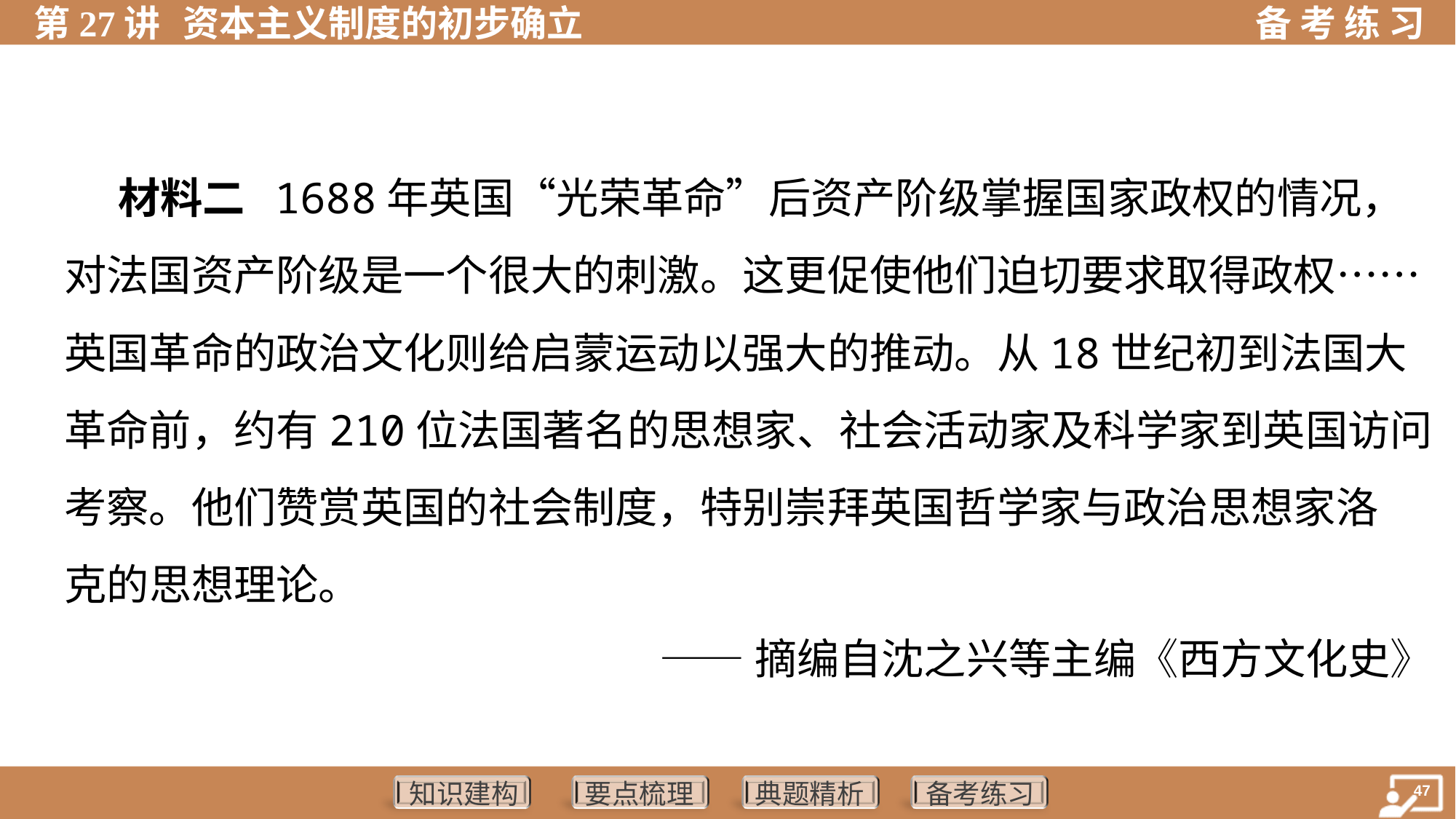

材料二  1688年英国“光荣革命”后资产阶级掌握国家政权的情况，
对法国资产阶级是一个很大的刺激。这更促使他们迫切要求取得政权……
英国革命的政治文化则给启蒙运动以强大的推动。从18世纪初到法国大
革命前，约有210位法国著名的思想家、社会活动家及科学家到英国访问
考察。他们赞赏英国的社会制度，特别崇拜英国哲学家与政治思想家洛
克的思想理论。
——摘编自沈之兴等主编《西方文化史》